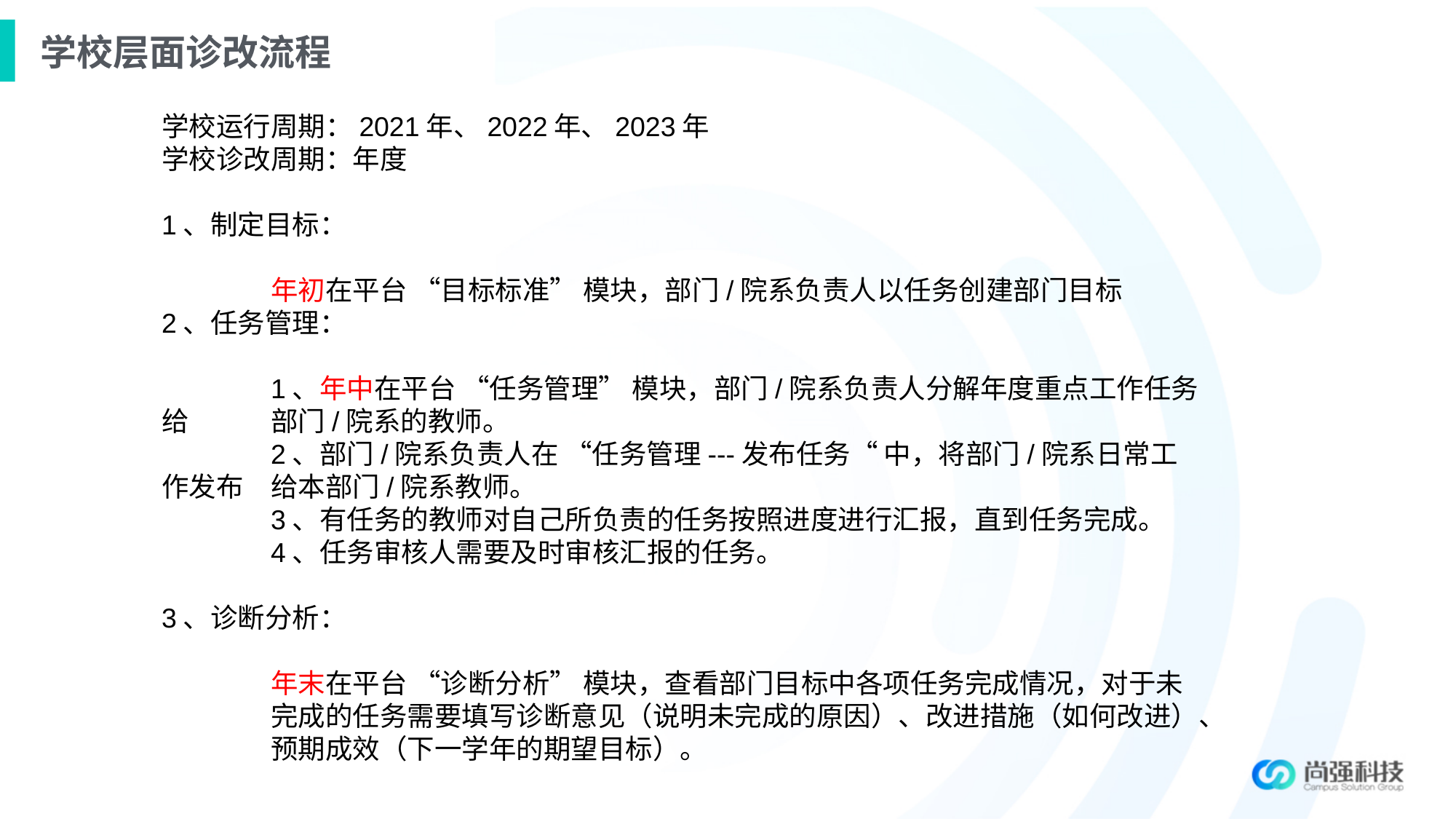

# 学校层面诊改流程
学校运行周期：2021年、2022年、2023年
学校诊改周期：年度

1、制定目标：

	年初在平台 “目标标准” 模块，部门/院系负责人以任务创建部门目标
2、任务管理：

	1、年中在平台 “任务管理” 模块，部门/院系负责人分解年度重点工作任务给	部门/院系的教师。
	2、部门/院系负责人在 “任务管理---发布任务“ 中，将部门/院系日常工作发布	给本部门/院系教师。
	3、有任务的教师对自己所负责的任务按照进度进行汇报，直到任务完成。
	4、任务审核人需要及时审核汇报的任务。

3、诊断分析：

	年末在平台 “诊断分析” 模块，查看部门目标中各项任务完成情况，对于未	完成的任务需要填写诊断意见（说明未完成的原因）、改进措施（如何改进）、	预期成效（下一学年的期望目标）。